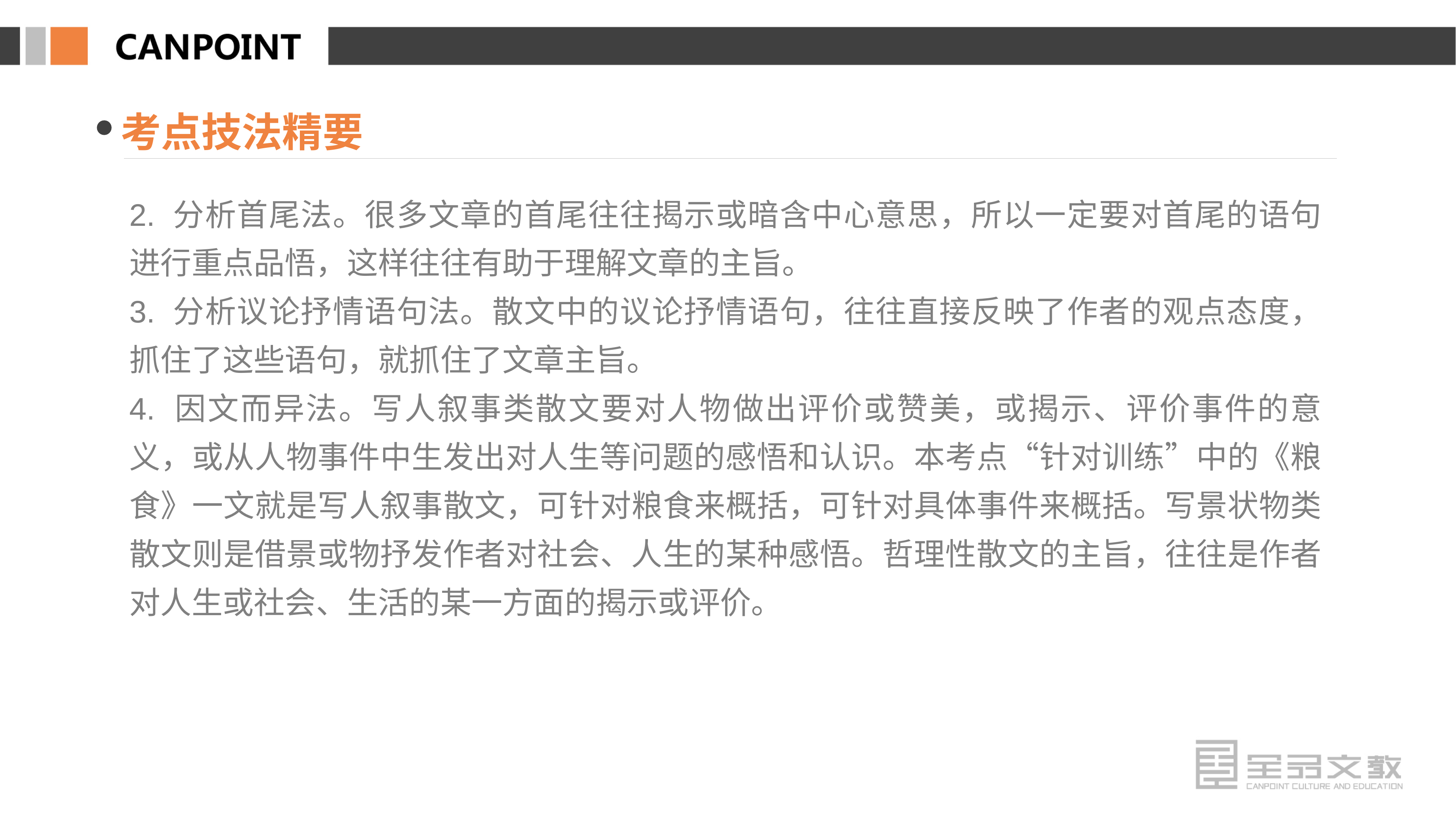

考点技法精要

2. 分析首尾法。很多文章的首尾往往揭示或暗含中心意思，所以一定要对首尾的语句进行重点品悟，这样往往有助于理解文章的主旨。
3. 分析议论抒情语句法。散文中的议论抒情语句，往往直接反映了作者的观点态度，抓住了这些语句，就抓住了文章主旨。
4. 因文而异法。写人叙事类散文要对人物做出评价或赞美，或揭示、评价事件的意义，或从人物事件中生发出对人生等问题的感悟和认识。本考点“针对训练”中的《粮食》一文就是写人叙事散文，可针对粮食来概括，可针对具体事件来概括。写景状物类散文则是借景或物抒发作者对社会、人生的某种感悟。哲理性散文的主旨，往往是作者对人生或社会、生活的某一方面的揭示或评价。